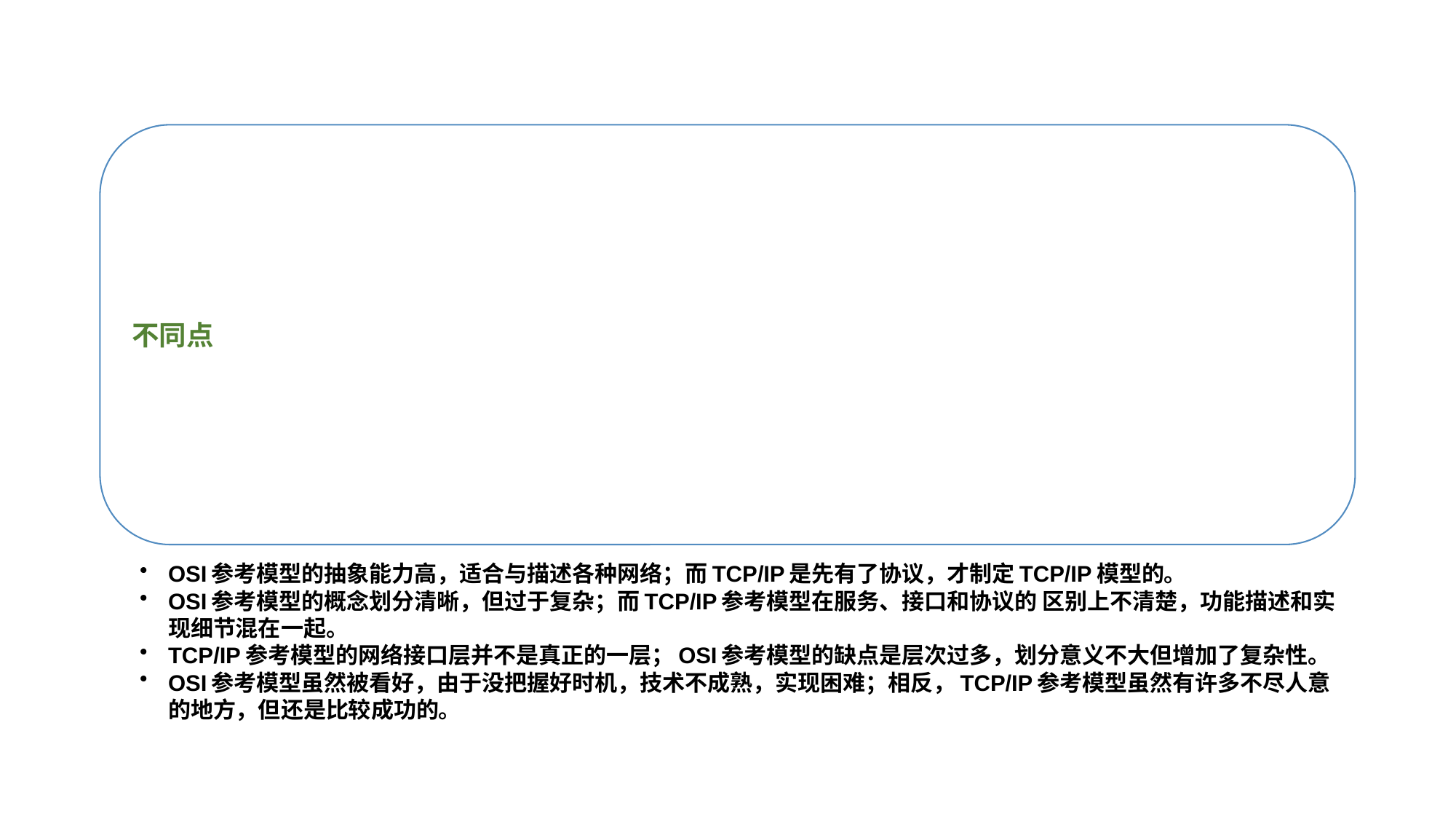

不同点
OSI参考模型的抽象能力高，适合与描述各种网络；而TCP/IP是先有了协议，才制定TCP/IP模型的。
OSI参考模型的概念划分清晰，但过于复杂；而TCP/IP参考模型在服务、接口和协议的 区别上不清楚，功能描述和实现细节混在一起。
TCP/IP参考模型的网络接口层并不是真正的一层；OSI参考模型的缺点是层次过多，划分意义不大但增加了复杂性。
OSI参考模型虽然被看好，由于没把握好时机，技术不成熟，实现困难；相反，TCP/IP参考模型虽然有许多不尽人意的地方，但还是比较成功的。